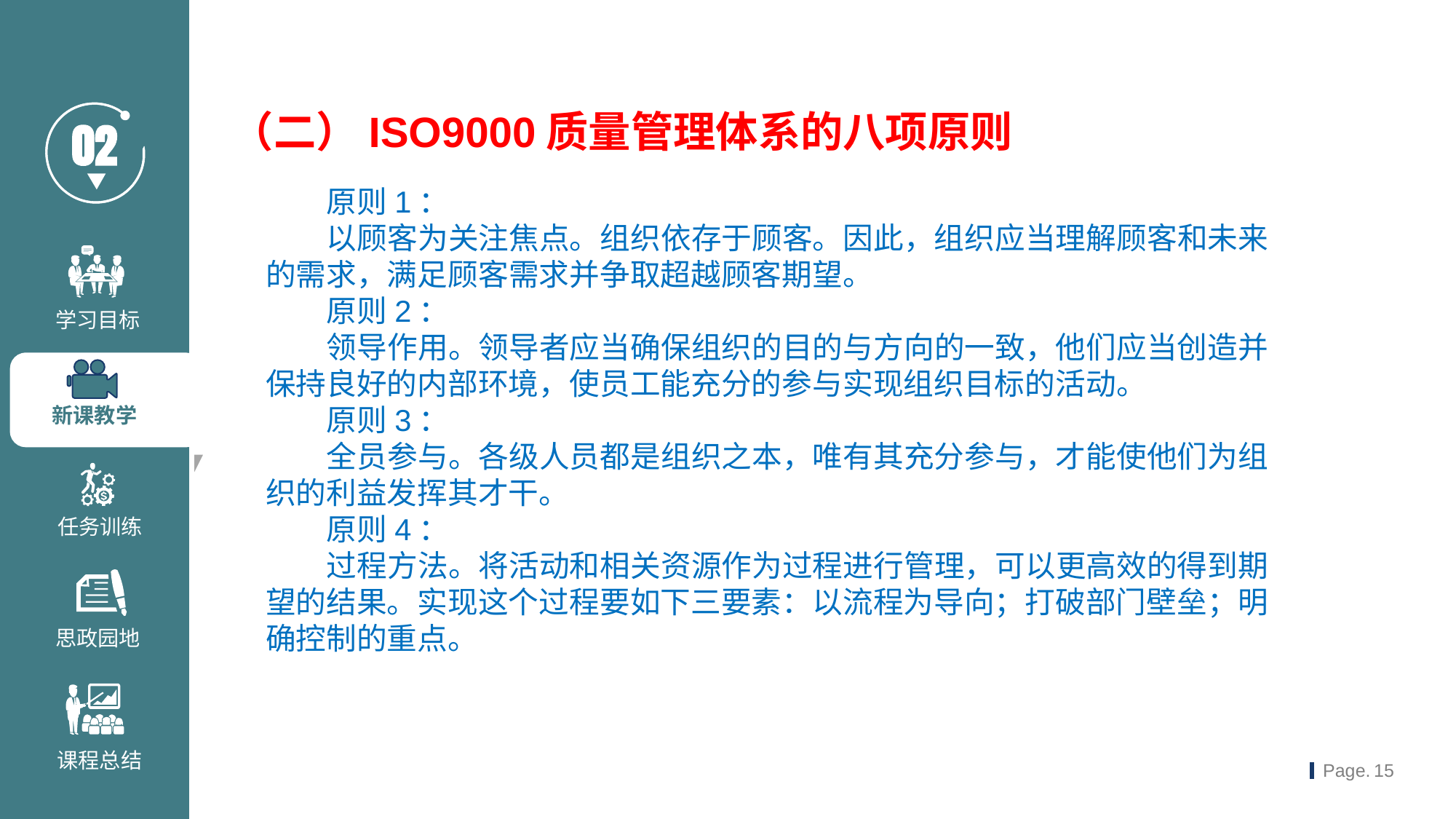

（二）ISO9000质量管理体系的八项原则
        原则1：
        以顾客为关注焦点。组织依存于顾客。因此，组织应当理解顾客和未来的需求，满足顾客需求并争取超越顾客期望。
        原则2：
        领导作用。领导者应当确保组织的目的与方向的一致，他们应当创造并保持良好的内部环境，使员工能充分的参与实现组织目标的活动。
        原则3：
        全员参与。各级人员都是组织之本，唯有其充分参与，才能使他们为组织的利益发挥其才干。
        原则4：
        过程方法。将活动和相关资源作为过程进行管理，可以更高效的得到期望的结果。实现这个过程要如下三要素：以流程为导向；打破部门壁垒；明确控制的重点。